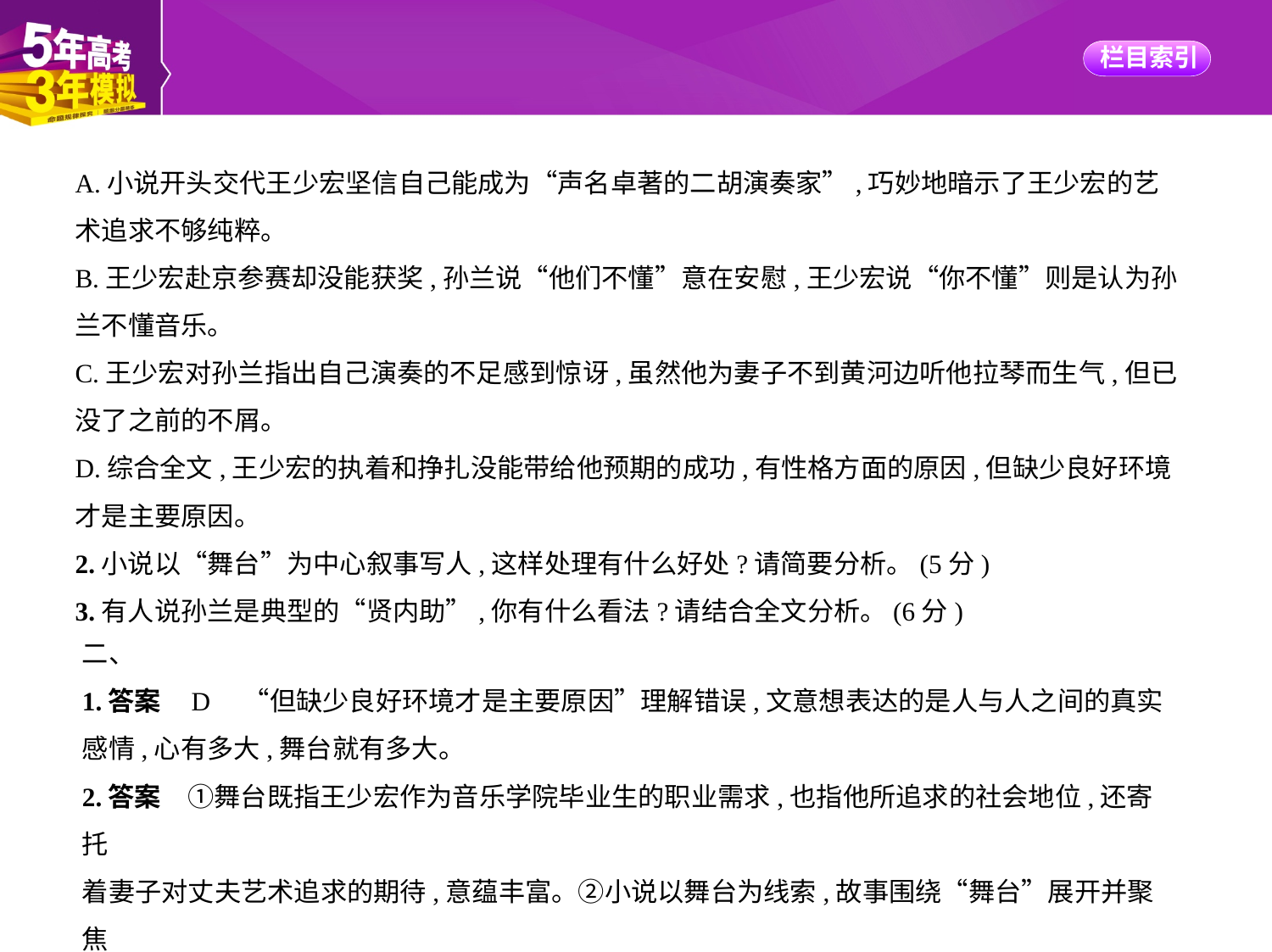

A.小说开头交代王少宏坚信自己能成为“声名卓著的二胡演奏家”,巧妙地暗示了王少宏的艺
术追求不够纯粹。
B.王少宏赴京参赛却没能获奖,孙兰说“他们不懂”意在安慰,王少宏说“你不懂”则是认为孙
兰不懂音乐。
C.王少宏对孙兰指出自己演奏的不足感到惊讶,虽然他为妻子不到黄河边听他拉琴而生气,但已
没了之前的不屑。
D.综合全文,王少宏的执着和挣扎没能带给他预期的成功,有性格方面的原因,但缺少良好环境
才是主要原因。
2.小说以“舞台”为中心叙事写人,这样处理有什么好处?请简要分析。(5分)
3.有人说孙兰是典型的“贤内助”,你有什么看法?请结合全文分析。(6分)
二、
1.答案    D　“但缺少良好环境才是主要原因”理解错误,文意想表达的是人与人之间的真实
感情,心有多大,舞台就有多大。
2.答案　①舞台既指王少宏作为音乐学院毕业生的职业需求,也指他所追求的社会地位,还寄托
着妻子对丈夫艺术追求的期待,意蕴丰富。②小说以舞台为线索,故事围绕“舞台”展开并聚焦